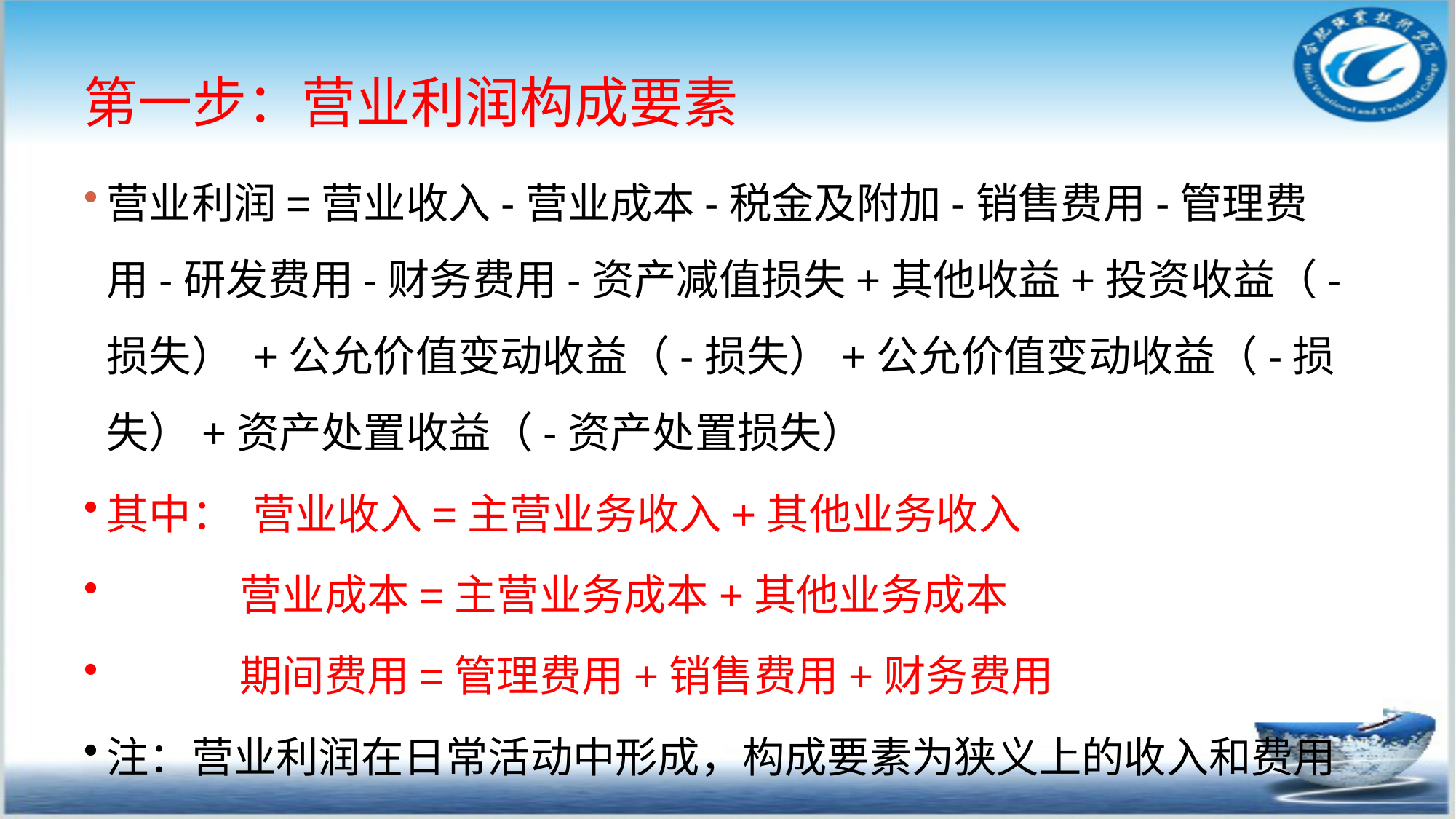

# 第一步：营业利润构成要素
营业利润=营业收入-营业成本-税金及附加-销售费用-管理费用-研发费用-财务费用-资产减值损失+其他收益+投资收益（-损失） +公允价值变动收益（-损失）+公允价值变动收益（-损失）+资产处置收益（-资产处置损失）
其中：  营业收入=主营业务收入+其他业务收入
             营业成本=主营业务成本+其他业务成本
             期间费用=管理费用+销售费用+财务费用
注：营业利润在日常活动中形成，构成要素为狭义上的收入和费用